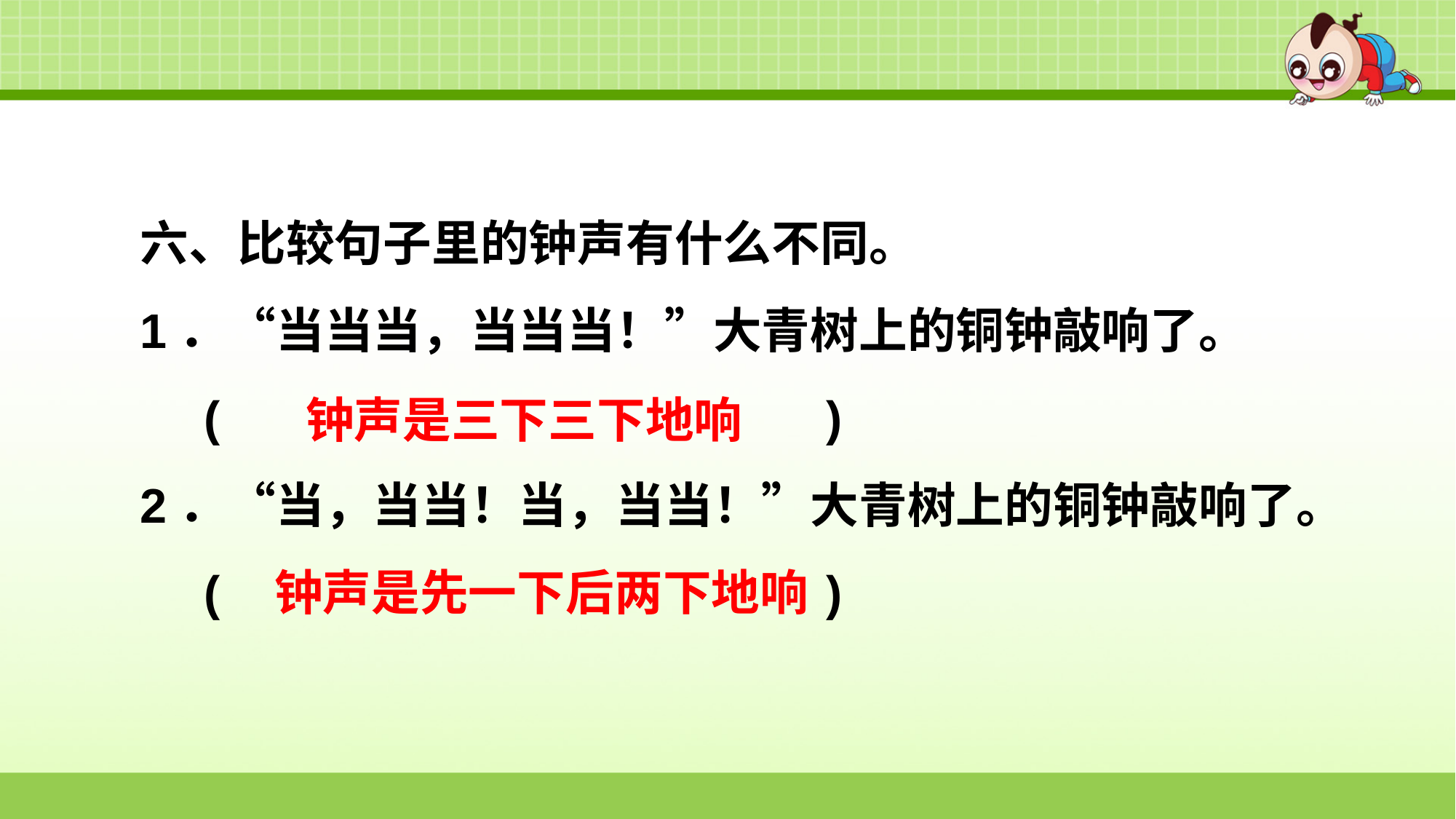

六、比较句子里的钟声有什么不同。
1．“当当当，当当当！”大青树上的铜钟敲响了。(　　　　　　　　　　　　)
2．“当，当当！当，当当！”大青树上的铜钟敲响了。(　　　　　　　　　　　　)
钟声是三下三下地响
钟声是先一下后两下地响